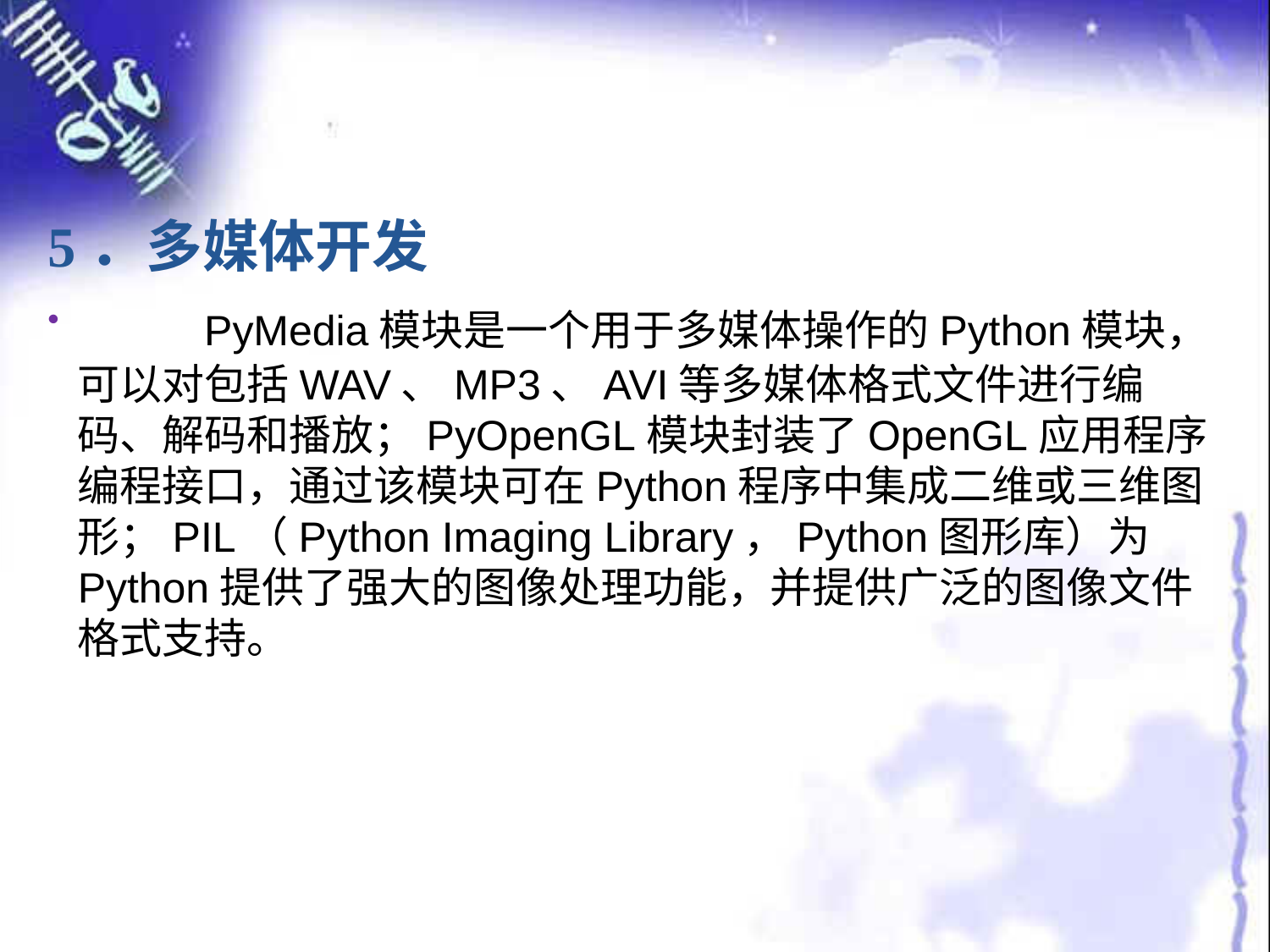

5．多媒体开发
　　PyMedia模块是一个用于多媒体操作的Python模块，可以对包括WAV、MP3、AVI等多媒体格式文件进行编码、解码和播放；PyOpenGL模块封装了OpenGL应用程序编程接口，通过该模块可在Python程序中集成二维或三维图形；PIL（Python Imaging Library，Python图形库）为Python提供了强大的图像处理功能，并提供广泛的图像文件格式支持。